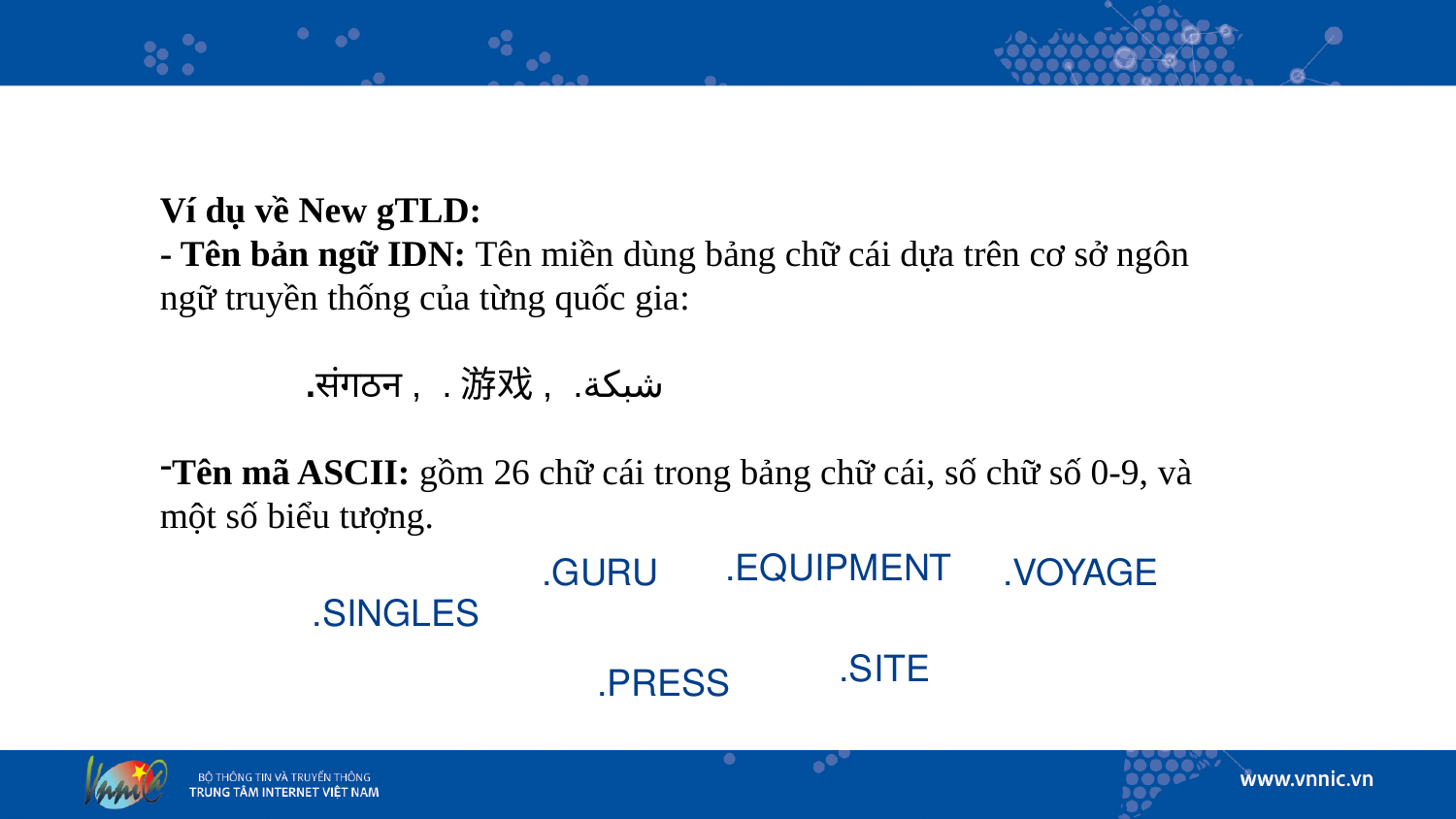

#
Ví dụ về New gTLD:
- Tên bản ngữ IDN: Tên miền dùng bảng chữ cái dựa trên cơ sở ngôn ngữ truyền thống của từng quốc gia:

	.संगठन ,  .游戏,  .شبكة

Tên mã ASCII: gồm 26 chữ cái trong bảng chữ cái, số chữ số 0-9, và một số biểu tượng.

.EQUIPMENT
.GURU
.VOYAGE
.SINGLES

.SITE
.PRESS